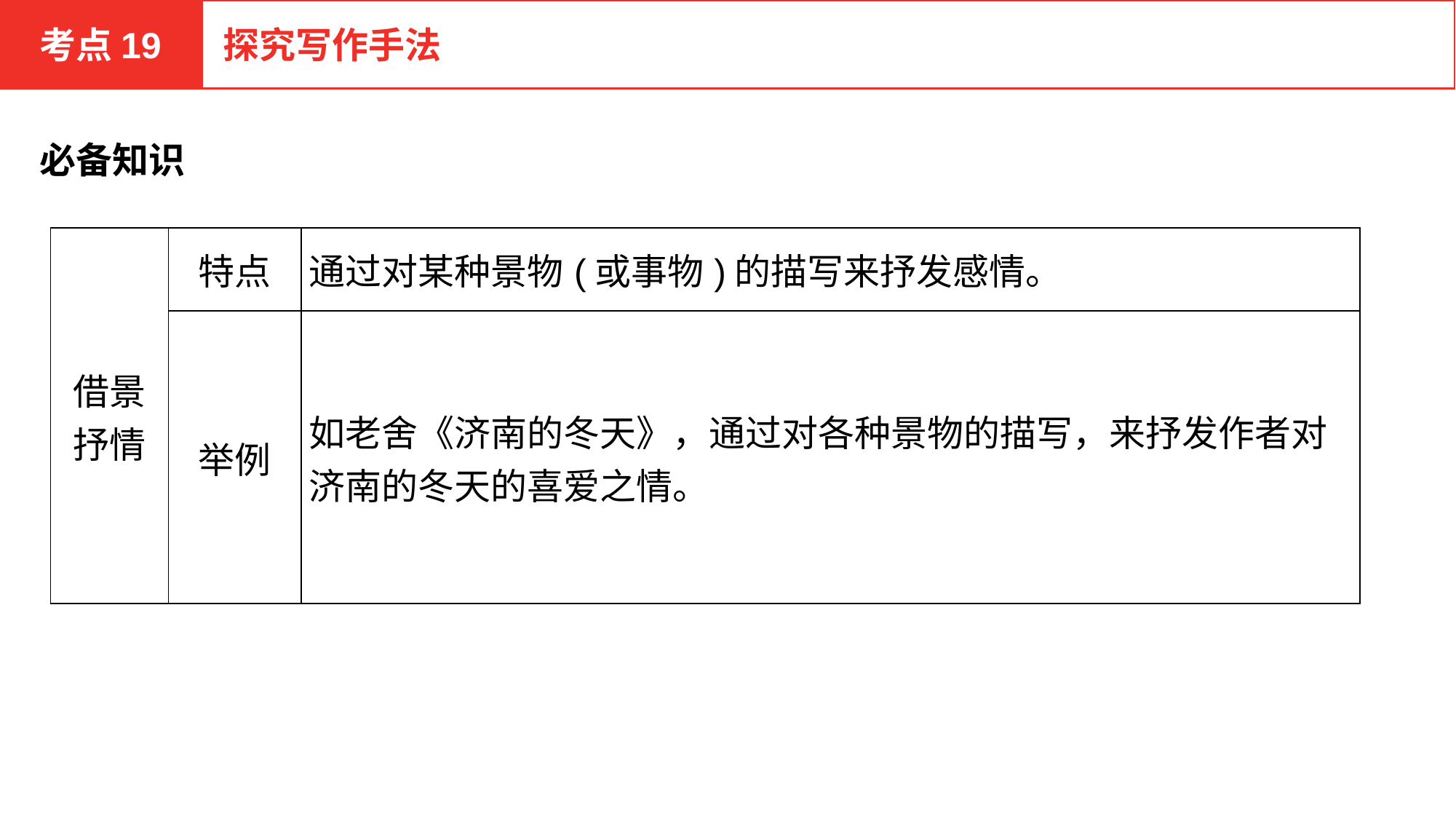

考点19
探究写作手法
必备知识

| 借景 抒情 | 特点 | 通过对某种景物(或事物)的描写来抒发感情。 |
| --- | --- | --- |
|  | 举例 | 如老舍《济南的冬天》，通过对各种景物的描写，来抒发作者对济南的冬天的喜爱之情。 |